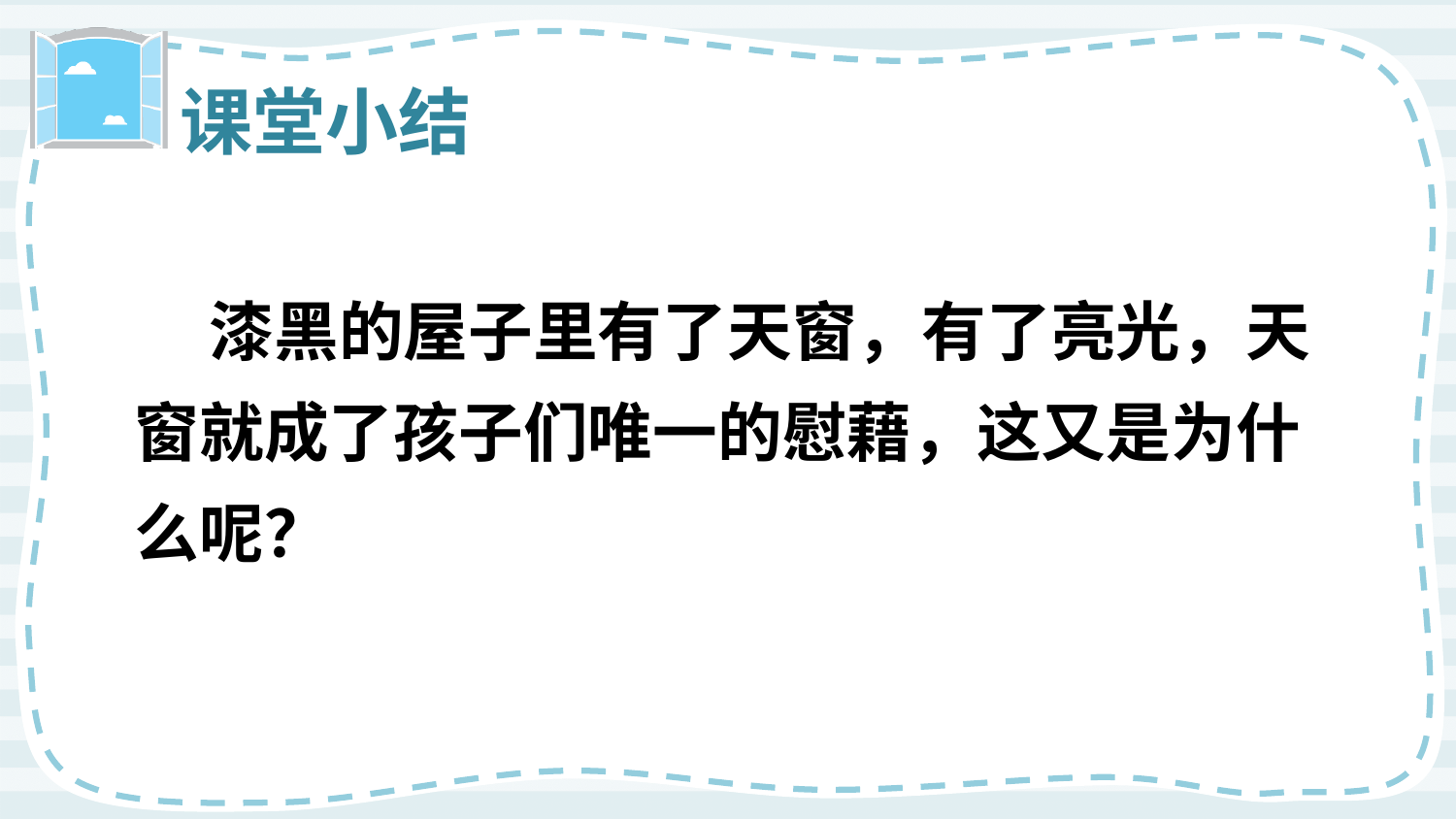

课堂小结
    漆黑的屋子里有了天窗，有了亮光，天窗就成了孩子们唯一的慰藉，这又是为什么呢？